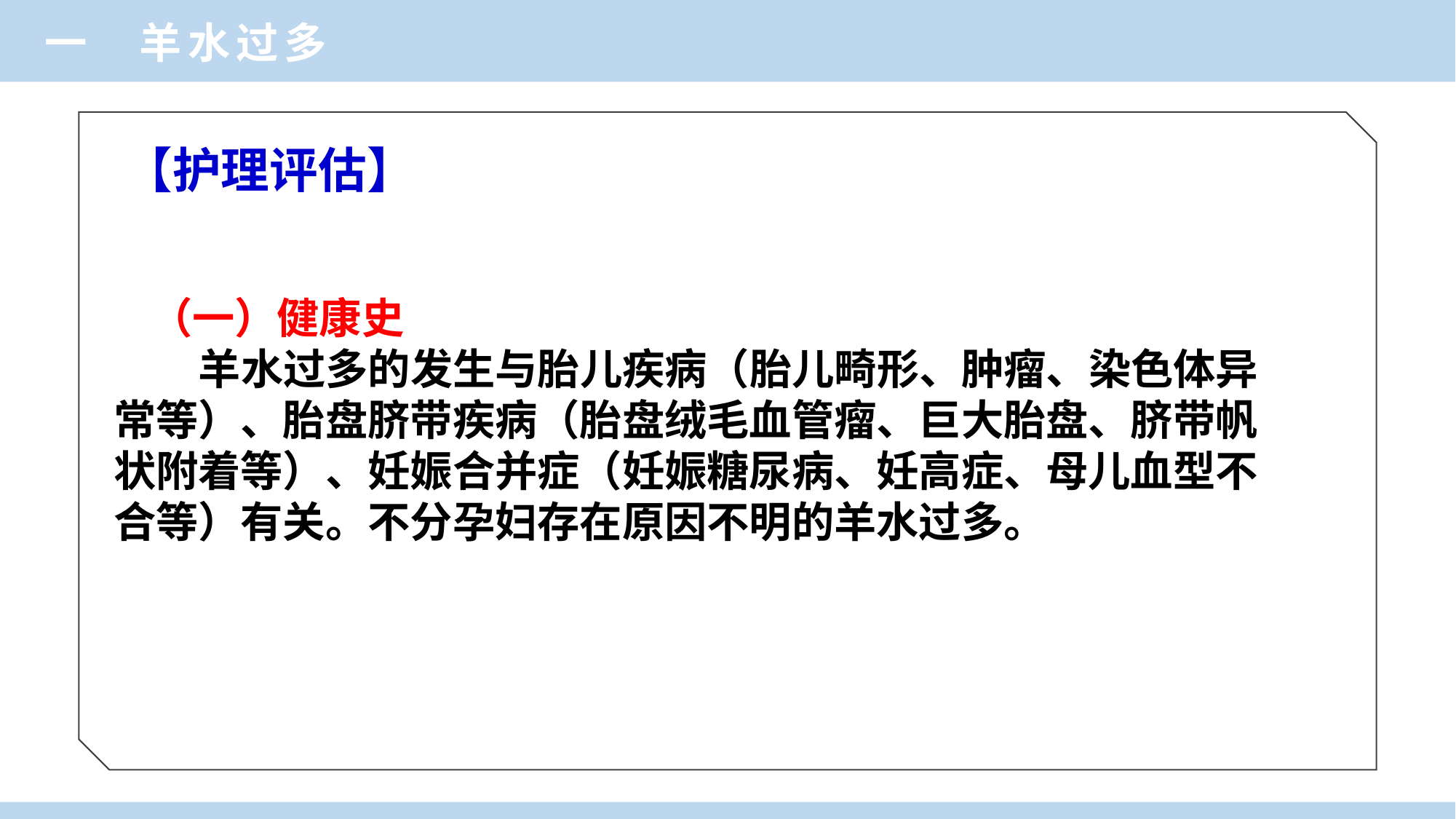

一   羊水过多

【护理评估】
（一）健康史
    羊水过多的发生与胎儿疾病（胎儿畸形、肿瘤、染色体异常等）、胎盘脐带疾病（胎盘绒毛血管瘤、巨大胎盘、脐带帆状附着等）、妊娠合并症（妊娠糖尿病、妊高症、母儿血型不合等）有关。不分孕妇存在原因不明的羊水过多。